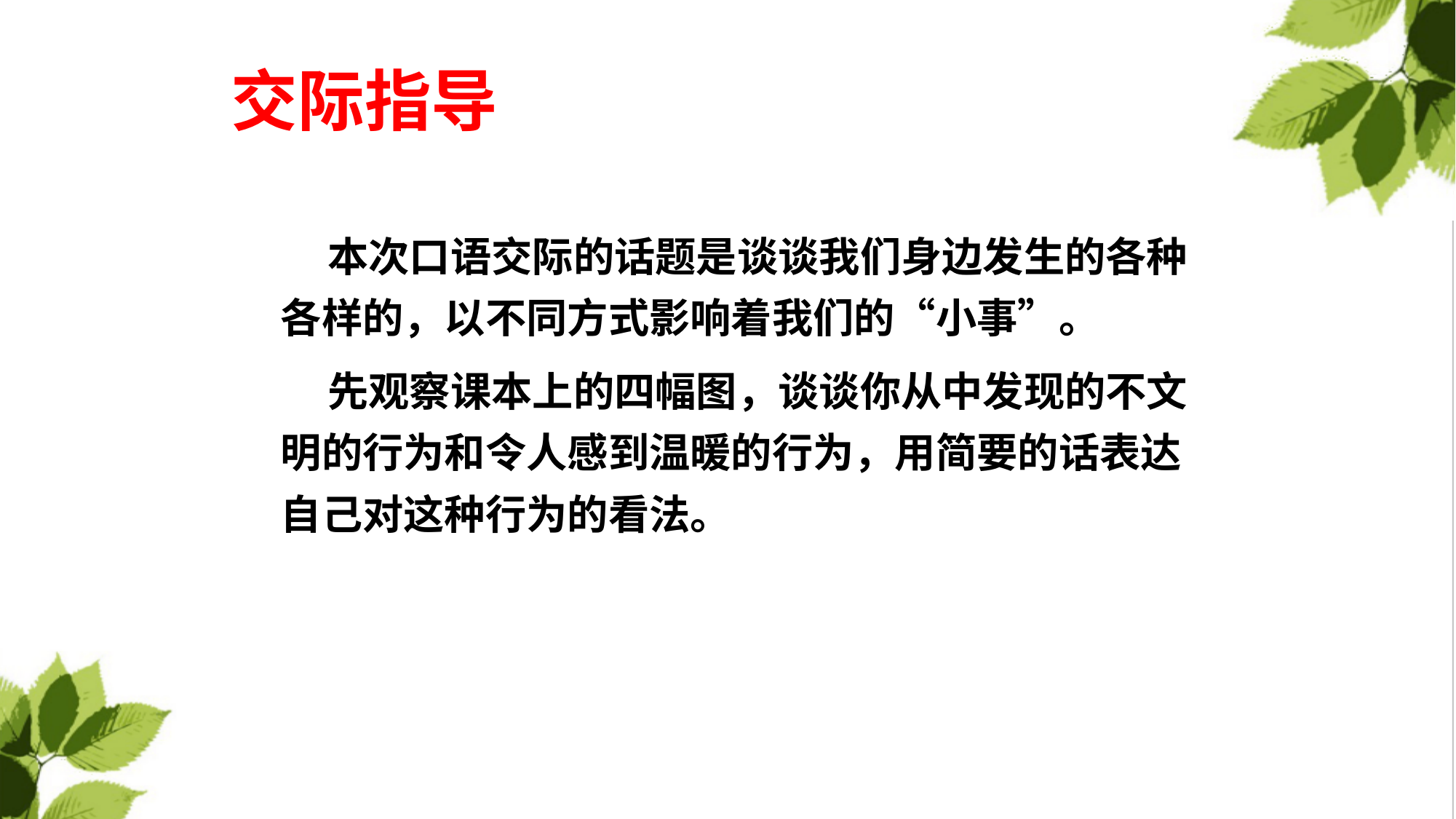

交际指导
    本次口语交际的话题是谈谈我们身边发生的各种各样的，以不同方式影响着我们的“小事”。
    先观察课本上的四幅图，谈谈你从中发现的不文明的行为和令人感到温暖的行为，用简要的话表达自己对这种行为的看法。